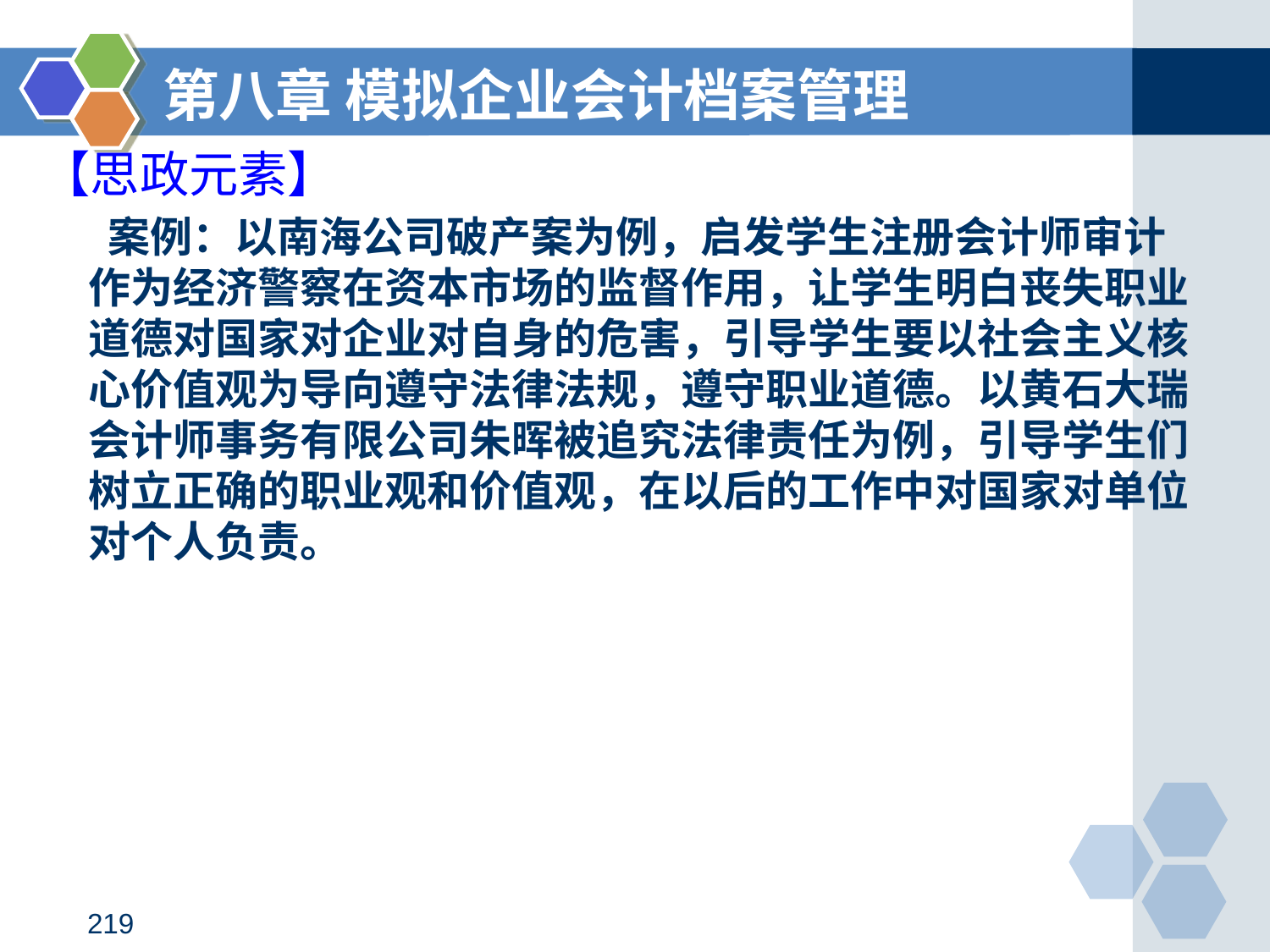

第八章 模拟企业会计档案管理
【思政元素】
      案例：以南海公司破产案为例，启发学生注册会计师审计作为经济警察在资本市场的监督作用，让学生明白丧失职业道德对国家对企业对自身的危害，引导学生要以社会主义核心价值观为导向遵守法律法规，遵守职业道德。以黄石大瑞会计师事务有限公司朱晖被追究法律责任为例，引导学生们树立正确的职业观和价值观，在以后的工作中对国家对单位对个人负责。